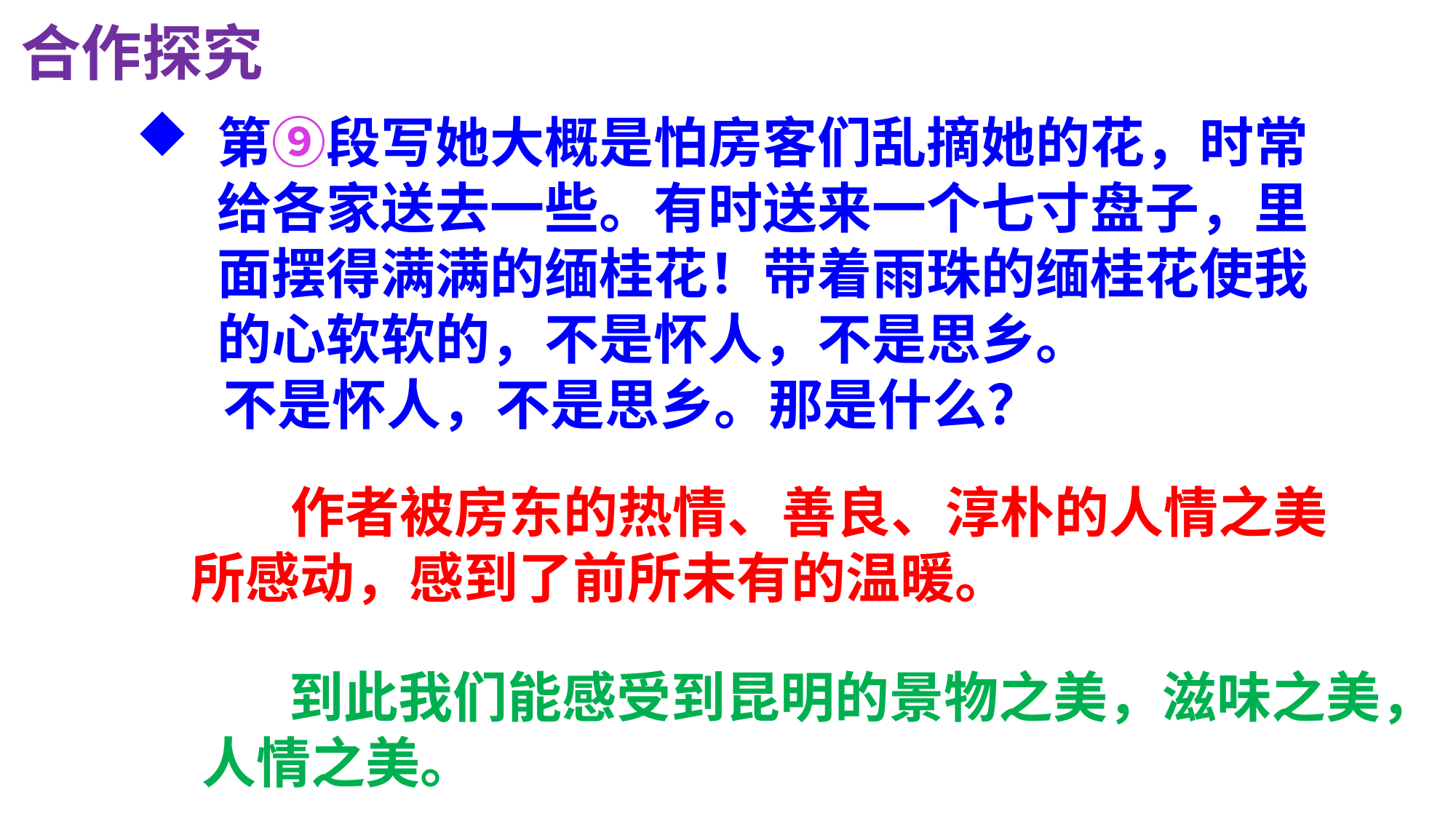

合作探究
第⑨段写她大概是怕房客们乱摘她的花，时常给各家送去一些。有时送来一个七寸盘子，里面摆得满满的缅桂花！带着雨珠的缅桂花使我的心软软的，不是怀人，不是思乡。
      不是怀人，不是思乡。那是什么？
       作者被房东的热情、善良、淳朴的人情之美所感动，感到了前所未有的温暖。
      到此我们能感受到昆明的景物之美，滋味之美，人情之美。